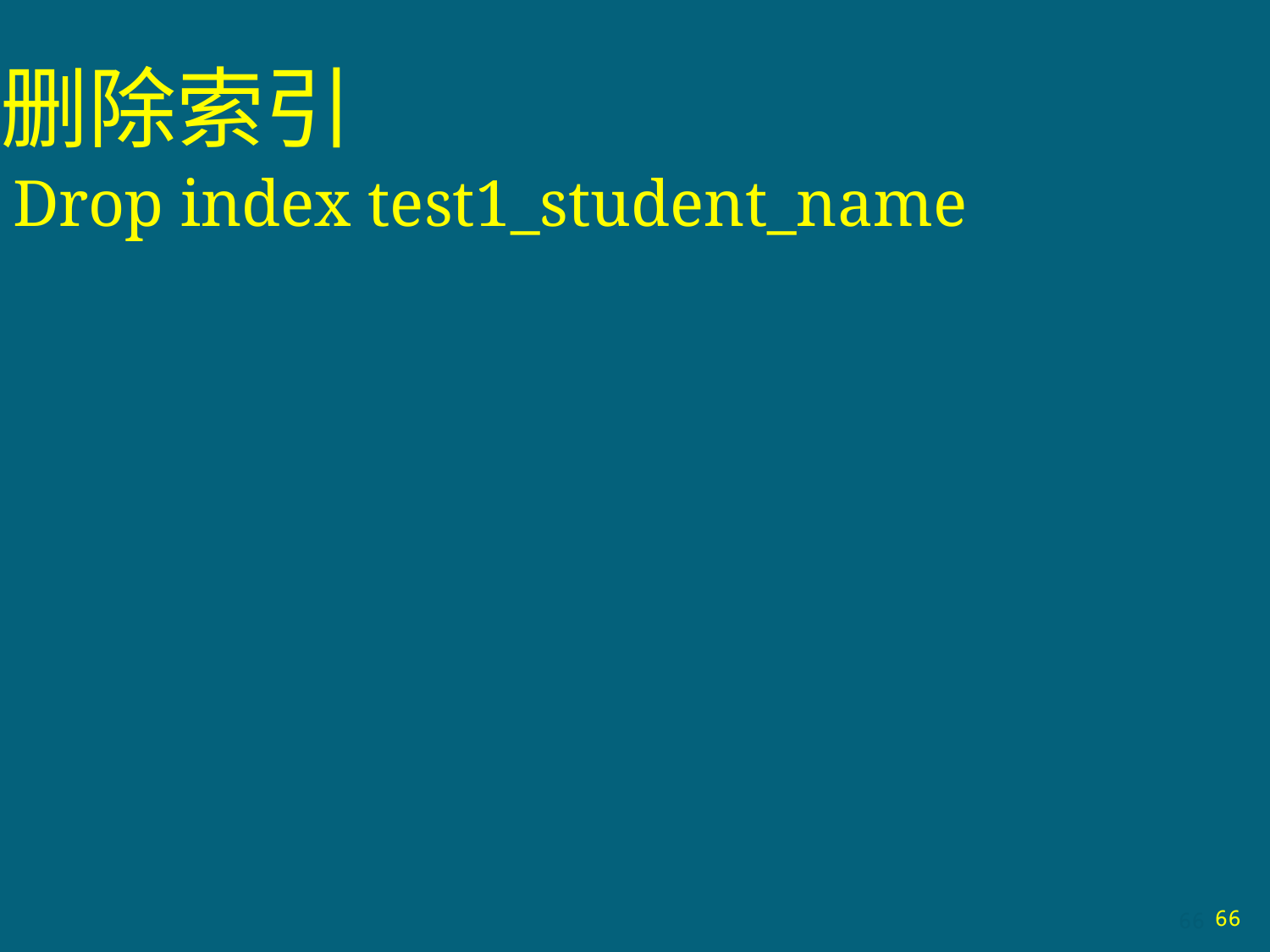

# 删除索引
Drop index test1_student_name
66
66